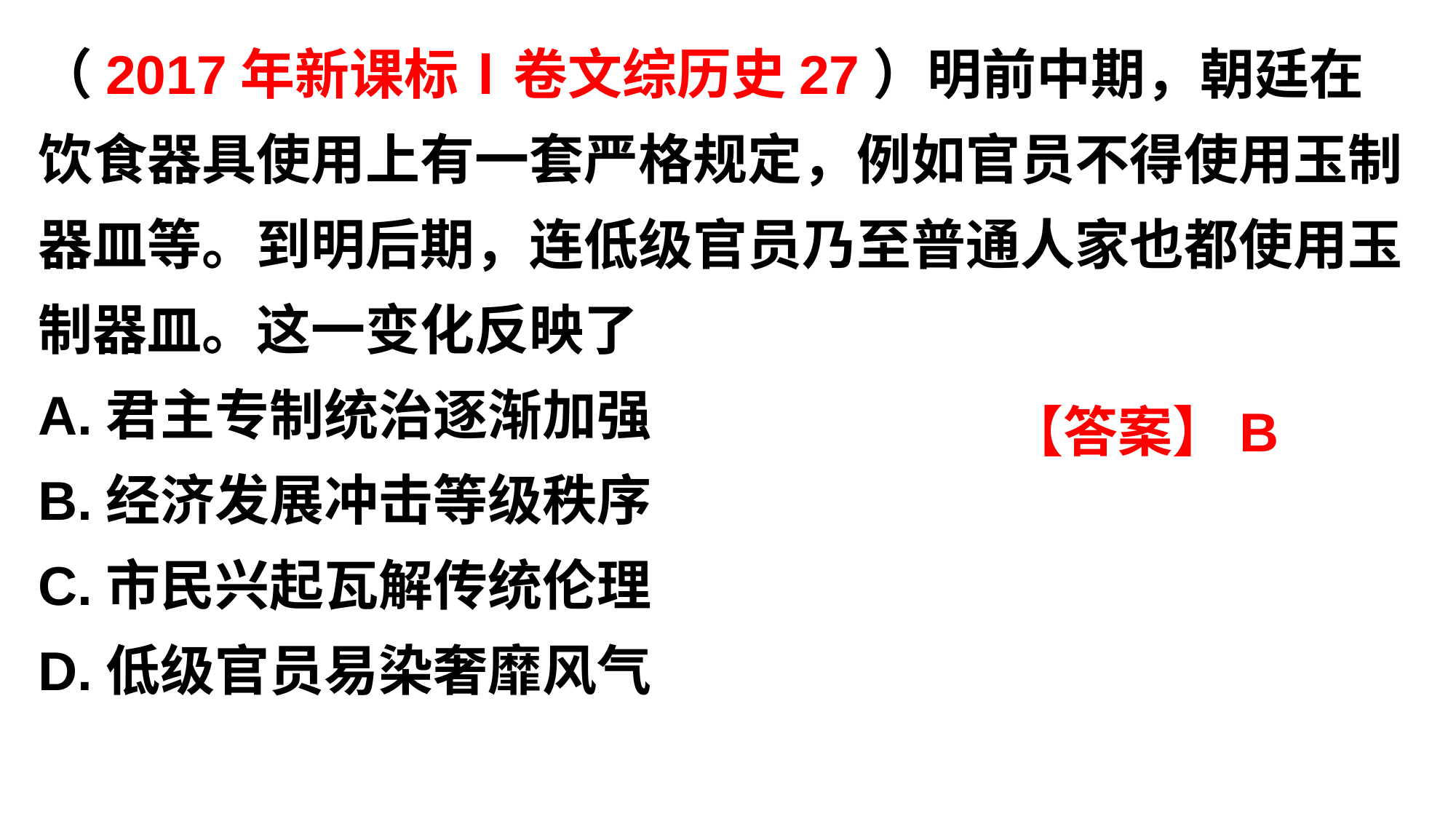

（2017年新课标Ⅰ卷文综历史27）明前中期，朝廷在饮食器具使用上有一套严格规定，例如官员不得使用玉制器皿等。到明后期，连低级官员乃至普通人家也都使用玉制器皿。这一变化反映了
A.君主专制统治逐渐加强
B.经济发展冲击等级秩序
C.市民兴起瓦解传统伦理
D.低级官员易染奢靡风气

【答案】B